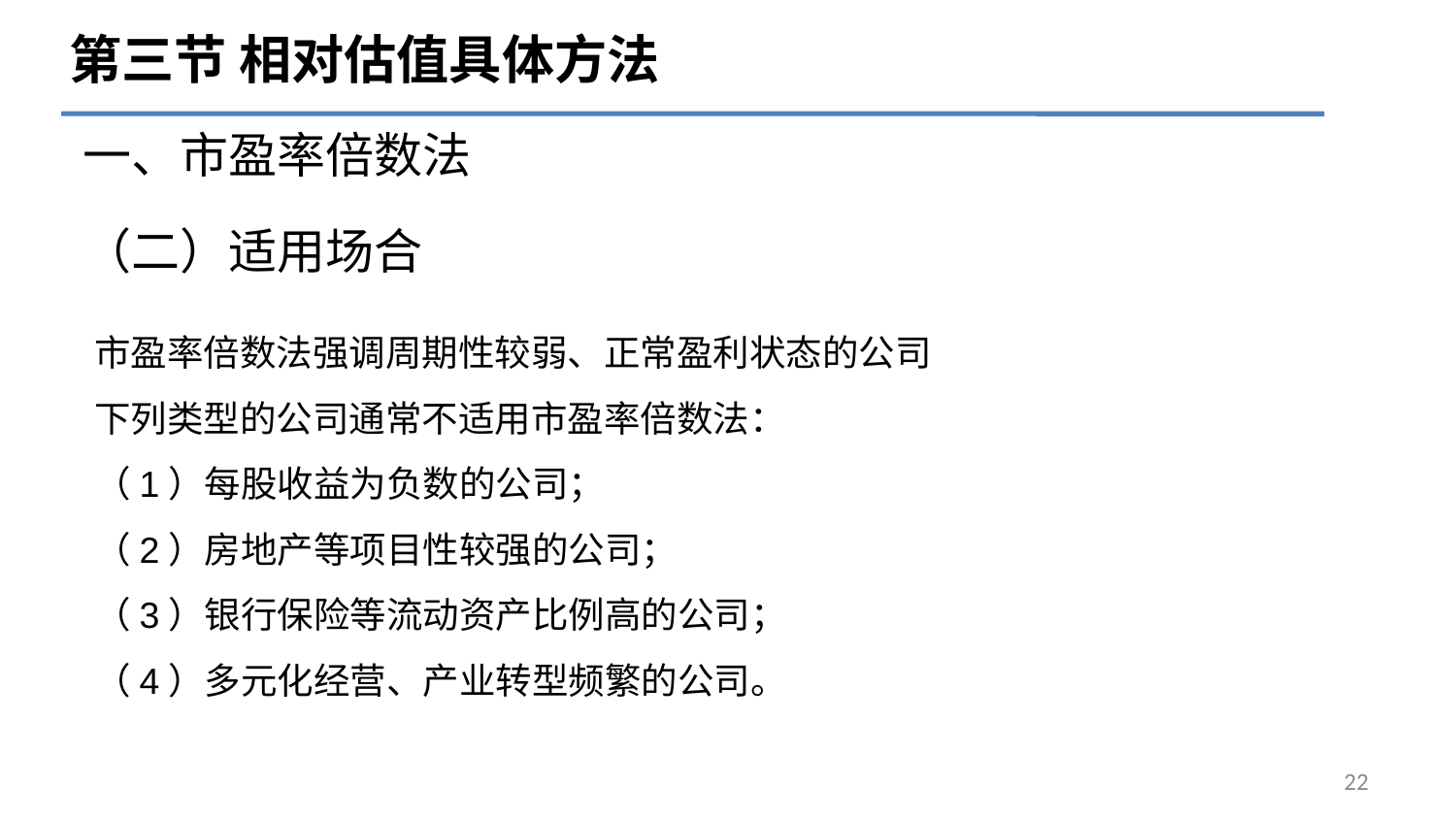

第三节 相对估值具体方法
一、市盈率倍数法
# （二）适用场合
市盈率倍数法强调周期性较弱、正常盈利状态的公司
下列类型的公司通常不适用市盈率倍数法：
（1）每股收益为负数的公司；
（2）房地产等项目性较强的公司；
（3）银行保险等流动资产比例高的公司；
（4）多元化经营、产业转型频繁的公司。
22